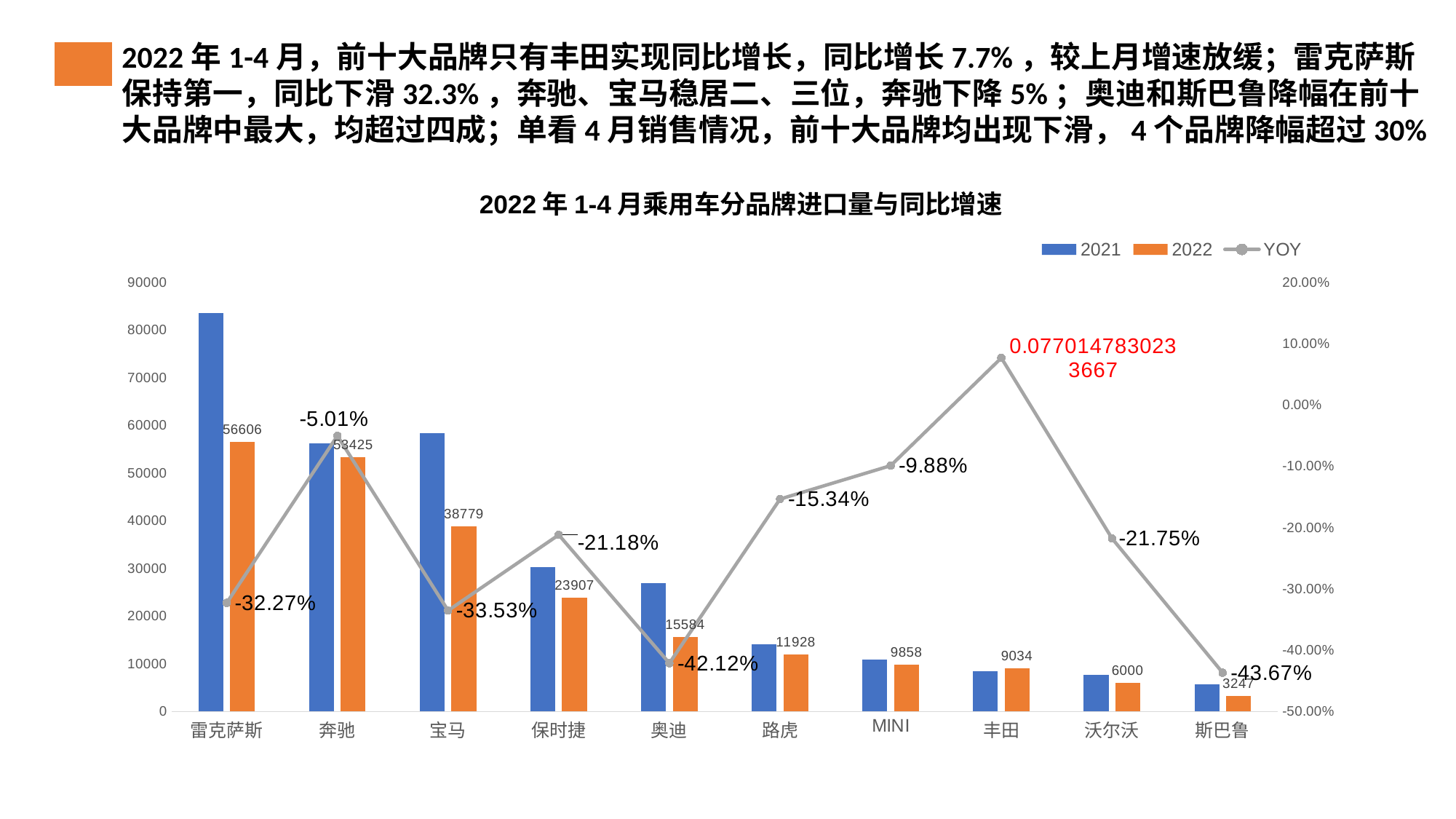

# 2022年1-4月，前十大品牌只有丰田实现同比增长，同比增长7.7%，较上月增速放缓；雷克萨斯保持第一，同比下滑32.3%，奔驰、宝马稳居二、三位，奔驰下降5%；奥迪和斯巴鲁降幅在前十大品牌中最大，均超过四成；单看4月销售情况，前十大品牌均出现下滑，4个品牌降幅超过30%

2022年1-4月乘用车分品牌进口量与同比增速

### Chart

| Category | 2021 | 2022 | YOY |
|---|---|---|---|
| 雷克萨斯 | 83580.0 | 56606.0 | -0.322732711174922 |
| 奔驰 | 56242.0 | 53425.0 | -0.0500871235020092 |
| 宝马 | 58337.0 | 38779.0 | -0.335258926581758 |
| 保时捷 | 30332.0 | 23907.0 | -0.211822497692206 |
| 奥迪 | 26923.0 | 15584.0 | -0.421164060468744 |
| 路虎 | 14089.0 | 11928.0 | -0.153382071119313 |
| MINI | 10939.0 | 9858.0 | -0.0988207331565957 |
| 丰田 | 8388.0 | 9034.0 | 0.0770147830233667 |
| 沃尔沃 | 7668.0 | 6000.0 | -0.217527386541471 |
| 斯巴鲁 | 5764.0 | 3247.0 | -0.436675919500347 |